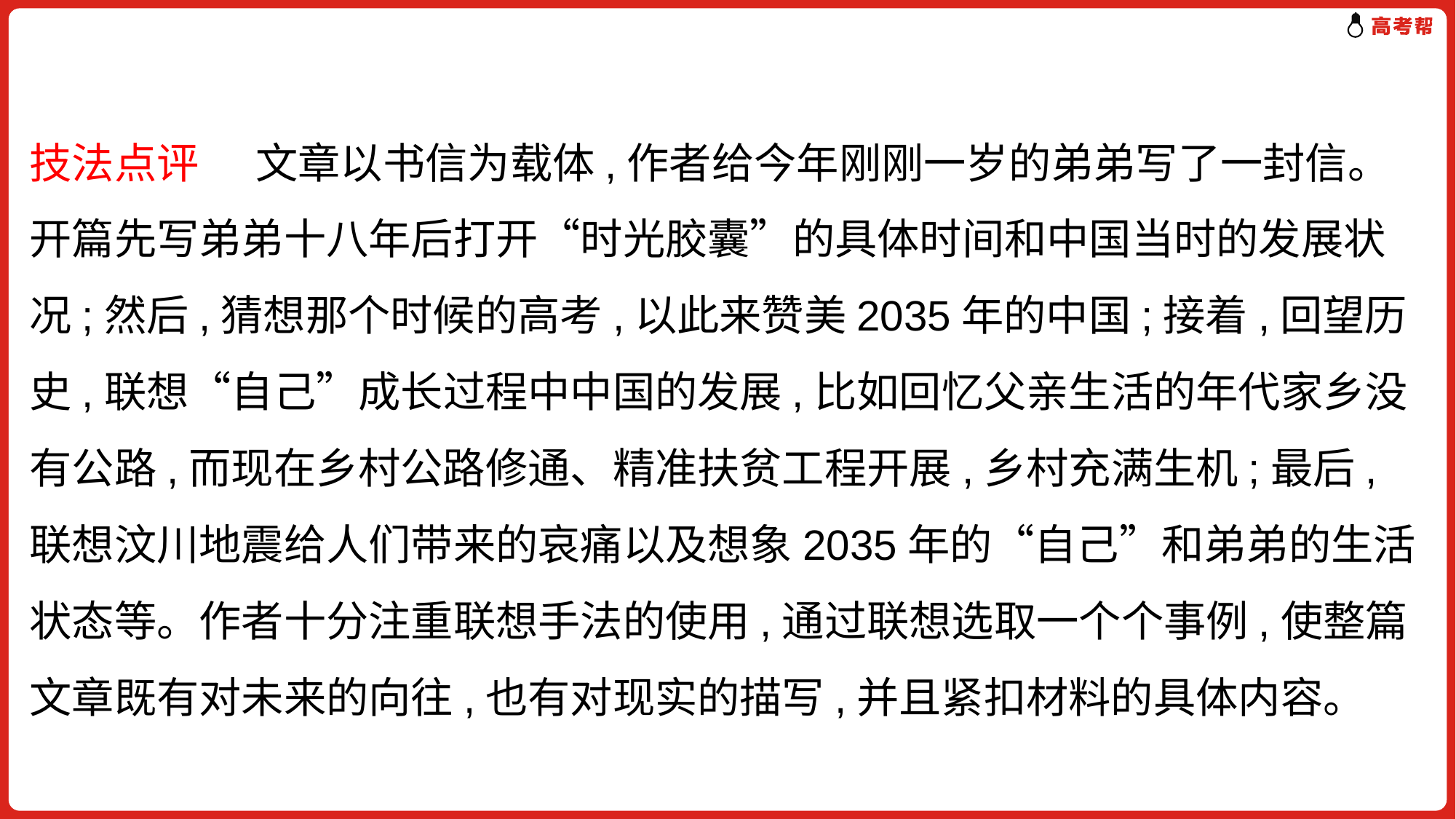

技法点评      文章以书信为载体,作者给今年刚刚一岁的弟弟写了一封信。开篇先写弟弟十八年后打开“时光胶囊”的具体时间和中国当时的发展状况;然后,猜想那个时候的高考,以此来赞美2035年的中国;接着,回望历史,联想“自己”成长过程中中国的发展,比如回忆父亲生活的年代家乡没有公路,而现在乡村公路修通、精准扶贫工程开展,乡村充满生机;最后,联想汶川地震给人们带来的哀痛以及想象2035年的“自己”和弟弟的生活状态等。作者十分注重联想手法的使用,通过联想选取一个个事例,使整篇文章既有对未来的向往,也有对现实的描写,并且紧扣材料的具体内容。